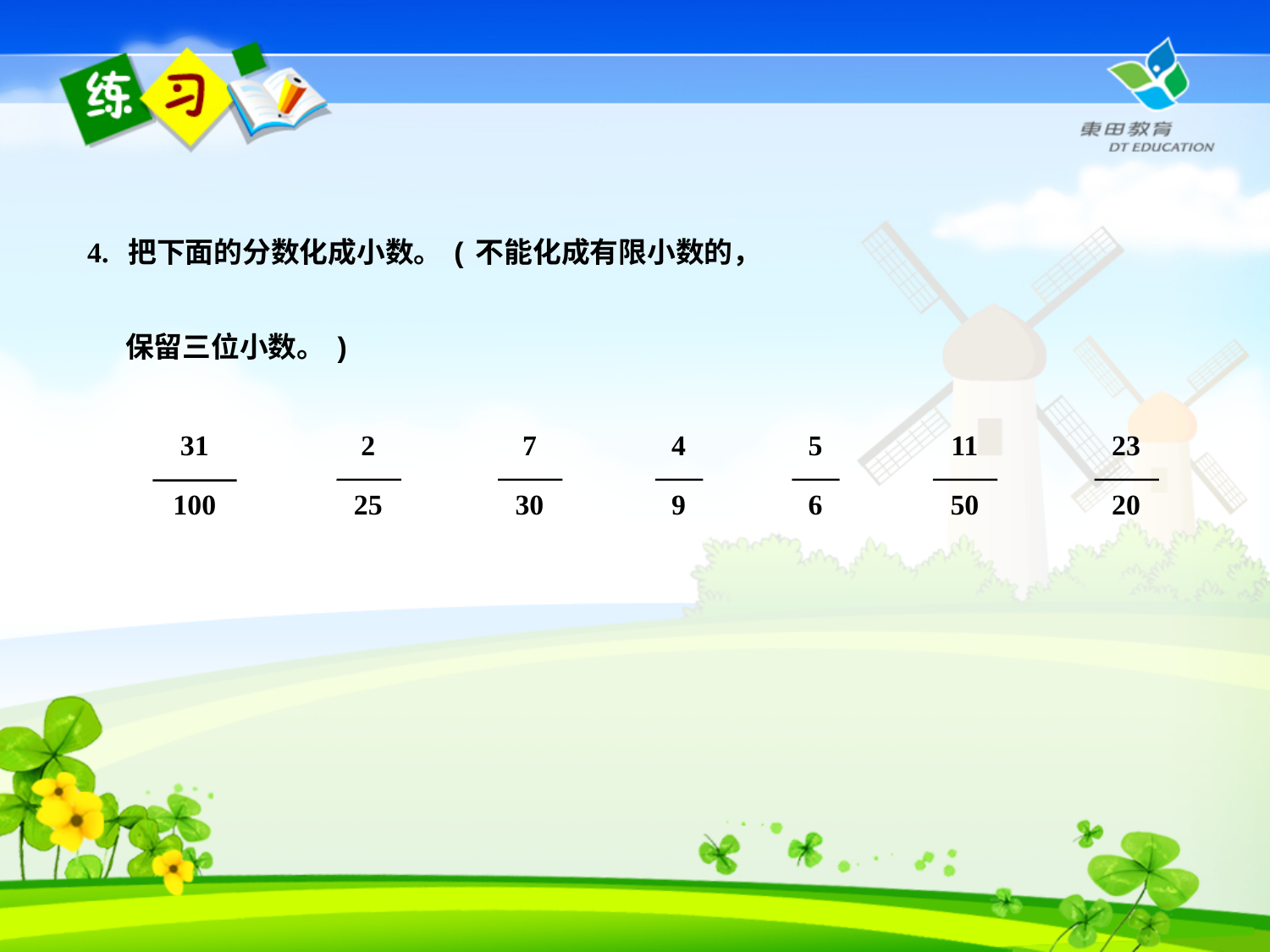

4. 把下面的分数化成小数。(不能化成有限小数的，
    保留三位小数。)
31
100

2
25

7
30

4
9

5
6

11
50

23
20